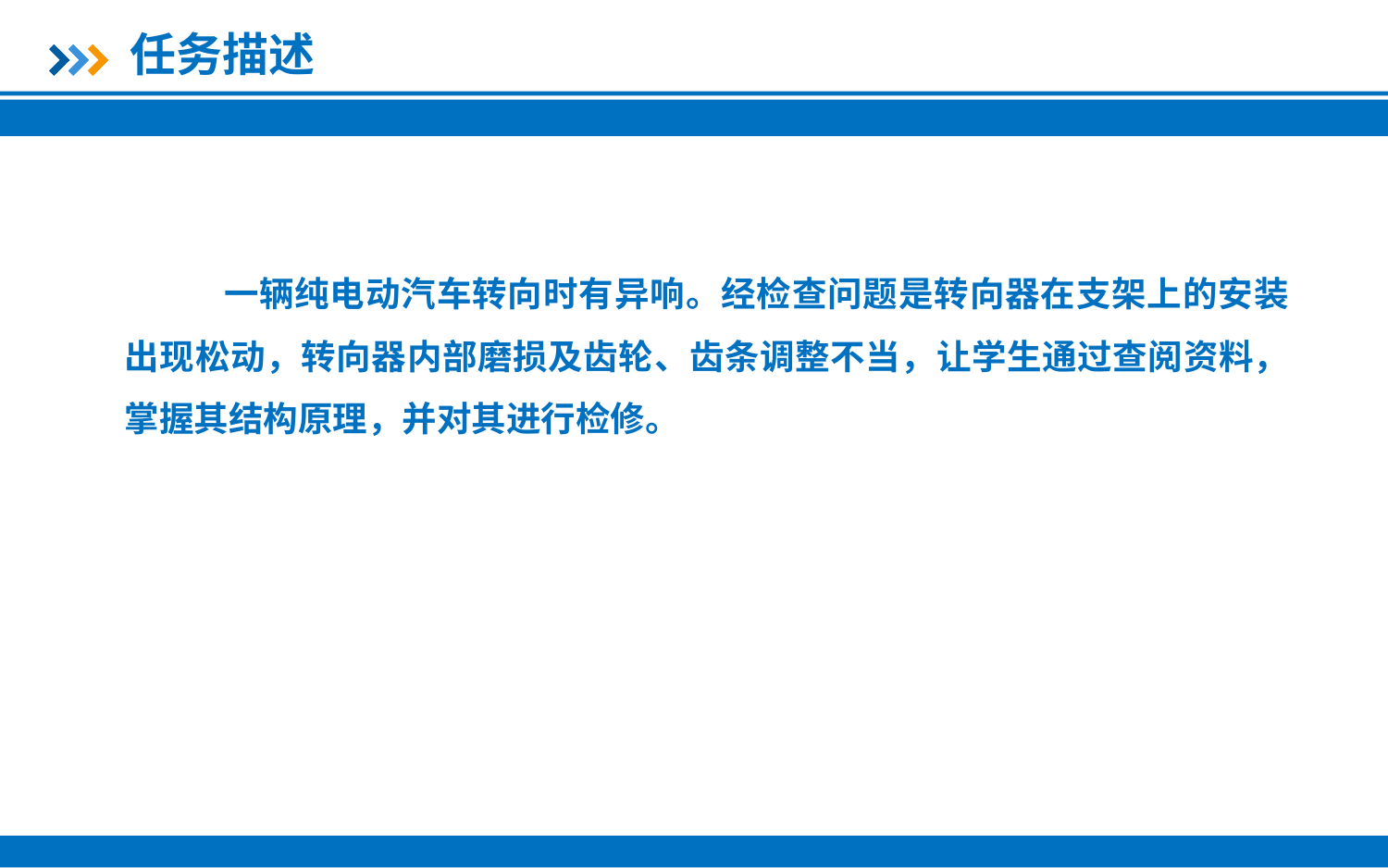

任务描述
     一辆纯电动汽车转向时有异响。经检查问题是转向器在支架上的安装出现松动，转向器内部磨损及齿轮、齿条调整不当，让学生通过查阅资料，掌握其结构原理，并对其进行检修。